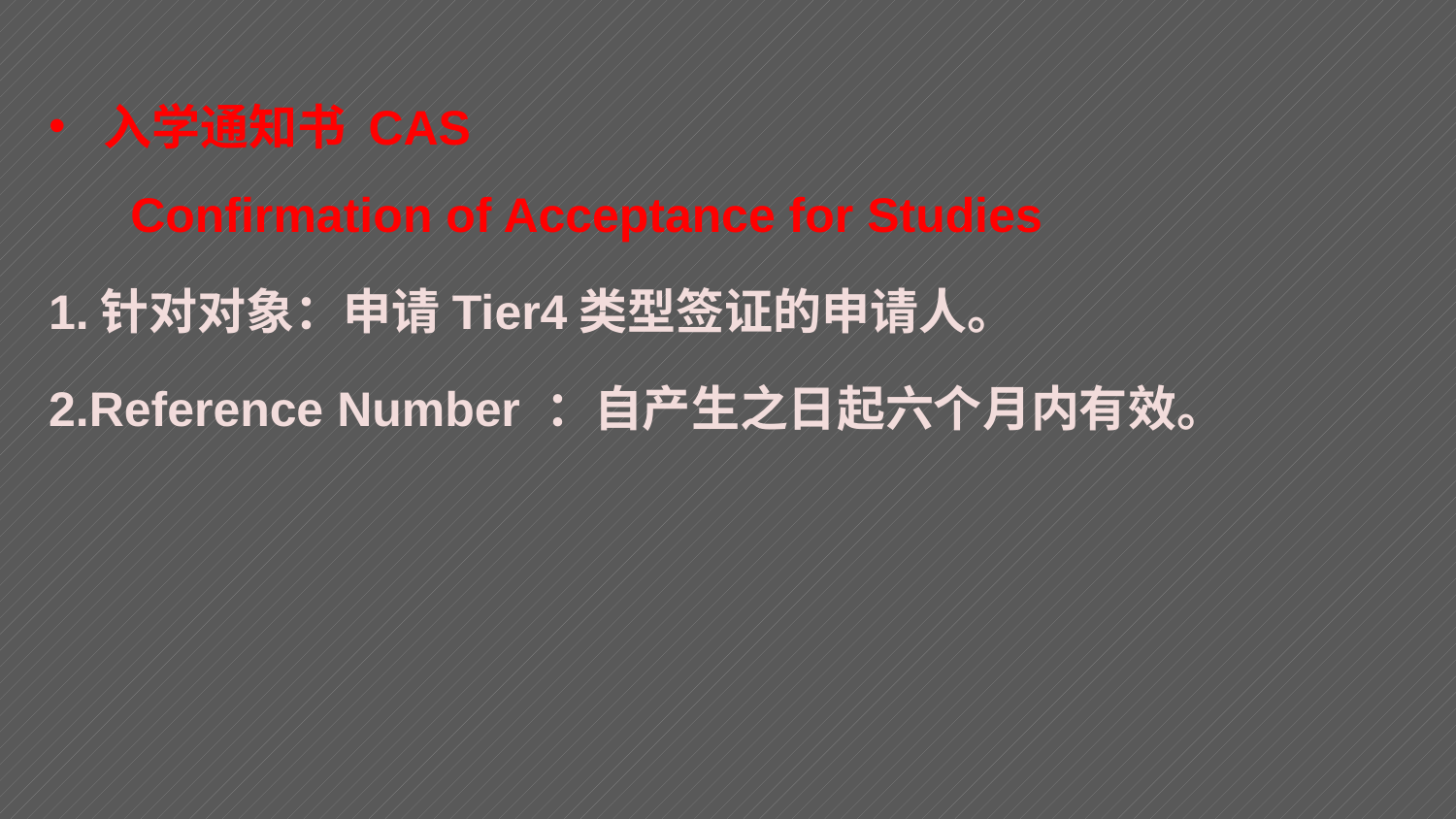

入学通知书 CAS
  Confirmation of Acceptance for Studies
1.针对对象：申请Tier4类型签证的申请人。
2.Reference Number ：自产生之日起六个月内有效。